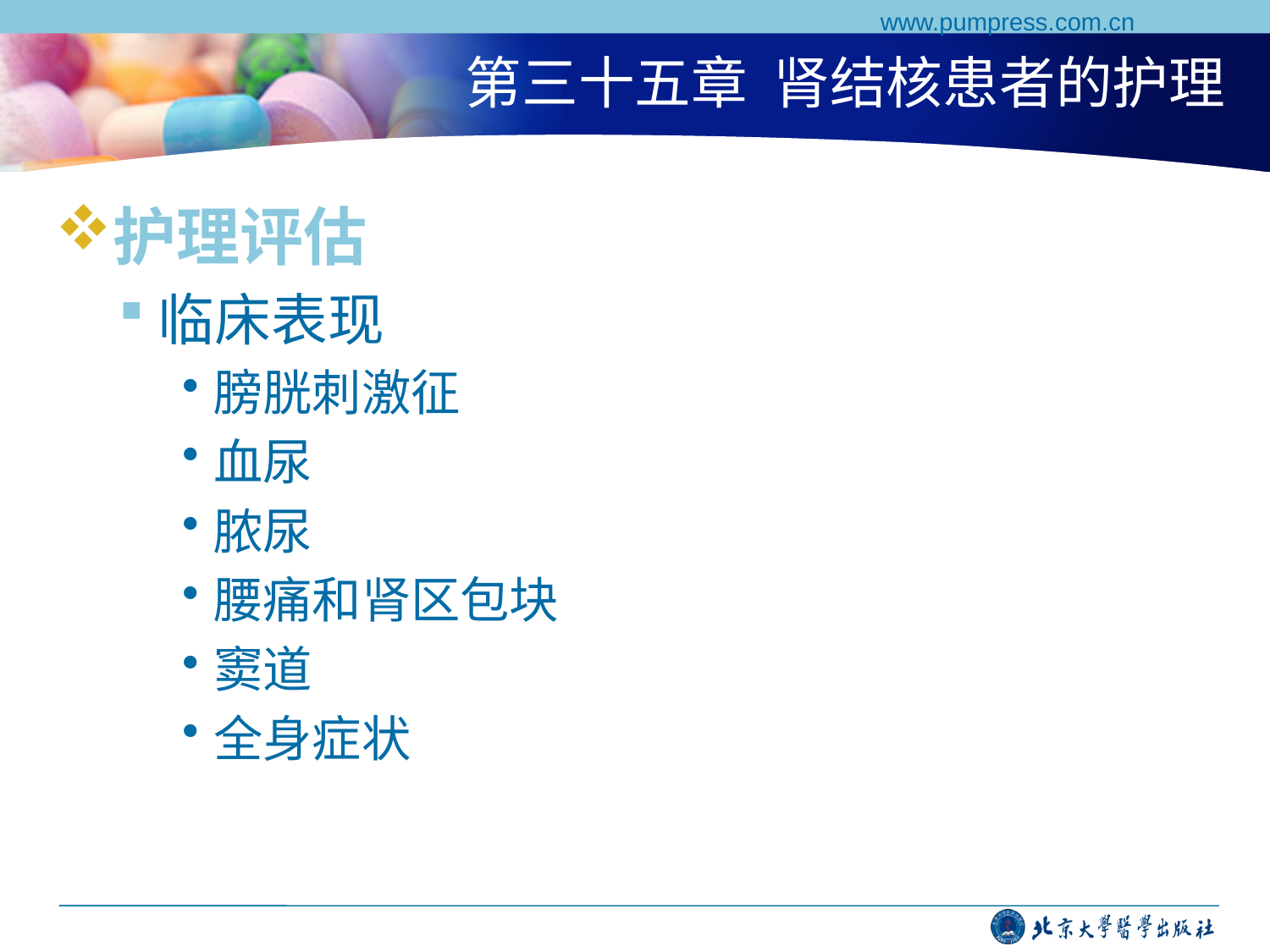

www.pumpress.com.cn
# 第三十五章  肾结核患者的护理
护理评估
临床表现
膀胱刺激征
血尿
脓尿
腰痛和肾区包块
窦道
全身症状